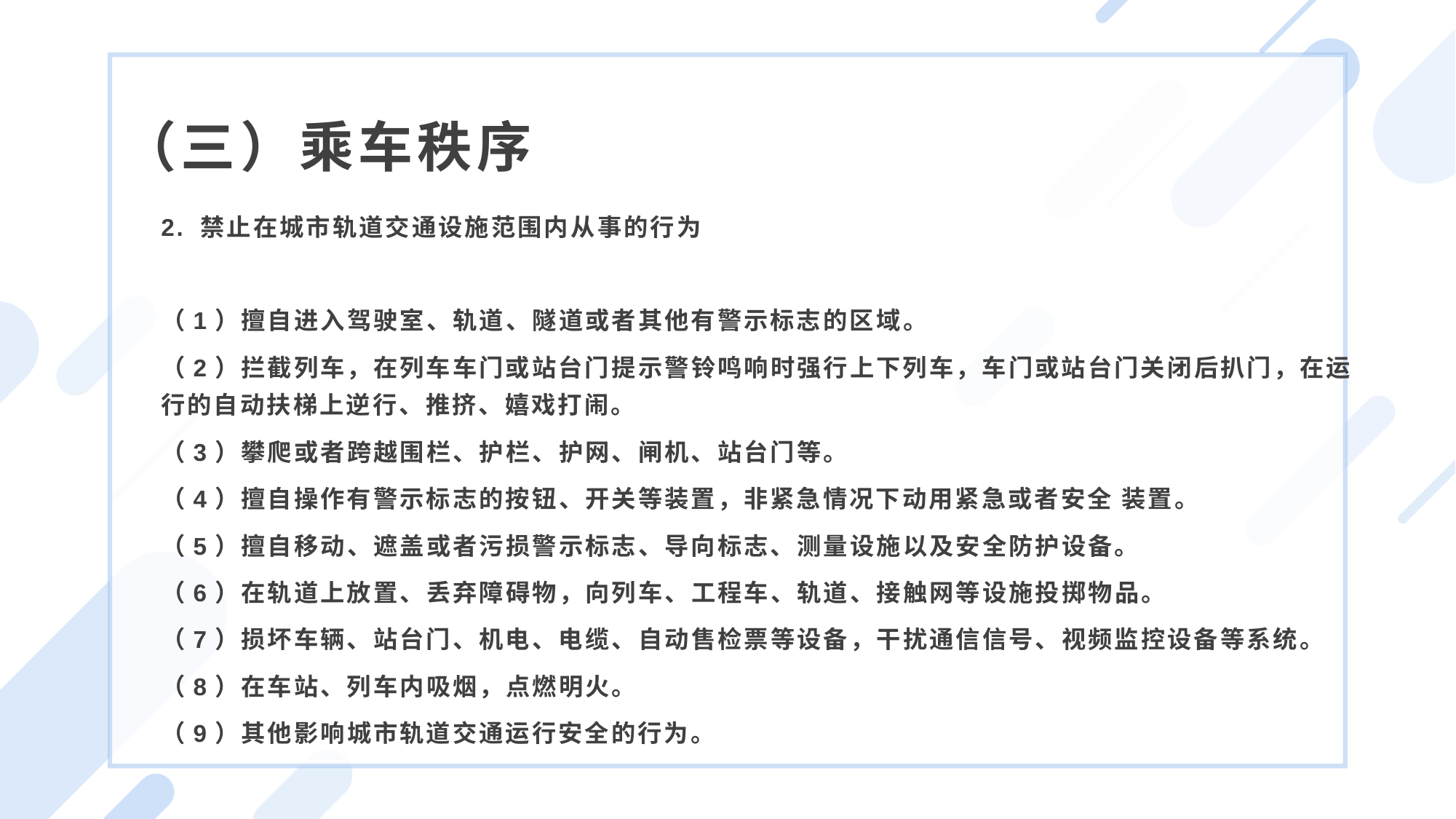

（三）乘车秩序
2. 禁止在城市轨道交通设施范围内从事的行为

（1）擅自进入驾驶室、轨道、隧道或者其他有警示标志的区域。
（2）拦截列车，在列车车门或站台门提示警铃鸣响时强行上下列车，车门或站台门关闭后扒门，在运行的自动扶梯上逆行、推挤、嬉戏打闹。
（3）攀爬或者跨越围栏、护栏、护网、闸机、站台门等。
（4）擅自操作有警示标志的按钮、开关等装置，非紧急情况下动用紧急或者安全 装置。
（5）擅自移动、遮盖或者污损警示标志、导向标志、测量设施以及安全防护设备。
（6）在轨道上放置、丢弃障碍物，向列车、工程车、轨道、接触网等设施投掷物品。
（7）损坏车辆、站台门、机电、电缆、自动售检票等设备，干扰通信信号、视频监控设备等系统。
（8）在车站、列车内吸烟，点燃明火。
（9）其他影响城市轨道交通运行安全的行为。